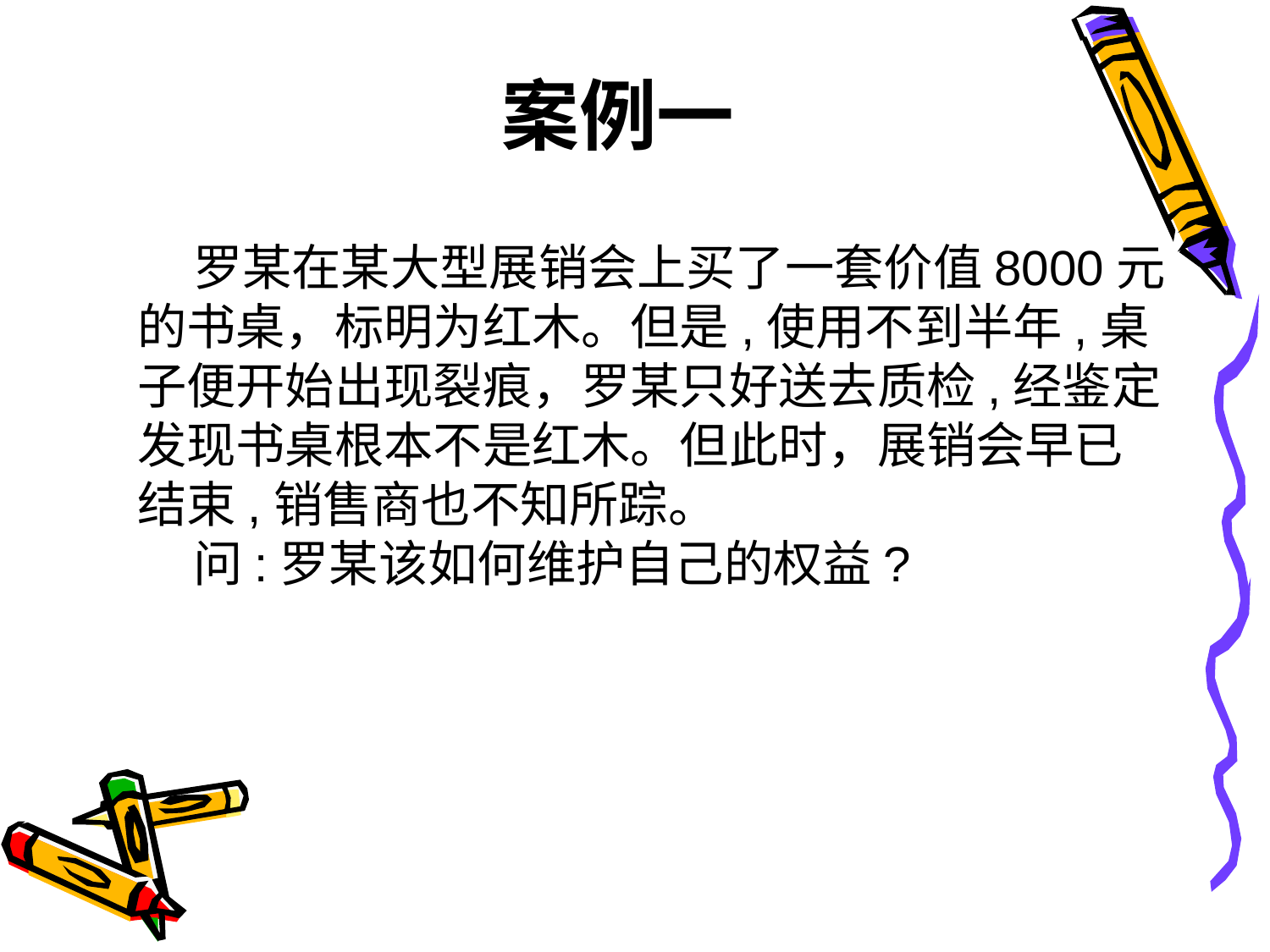

# 案例一
    罗某在某大型展销会上买了一套价值8000元的书桌，标明为红木。但是,使用不到半年,桌子便开始出现裂痕，罗某只好送去质检,经鉴定发现书桌根本不是红木。但此时，展销会早已结束,销售商也不知所踪。
    问:罗某该如何维护自己的权益?